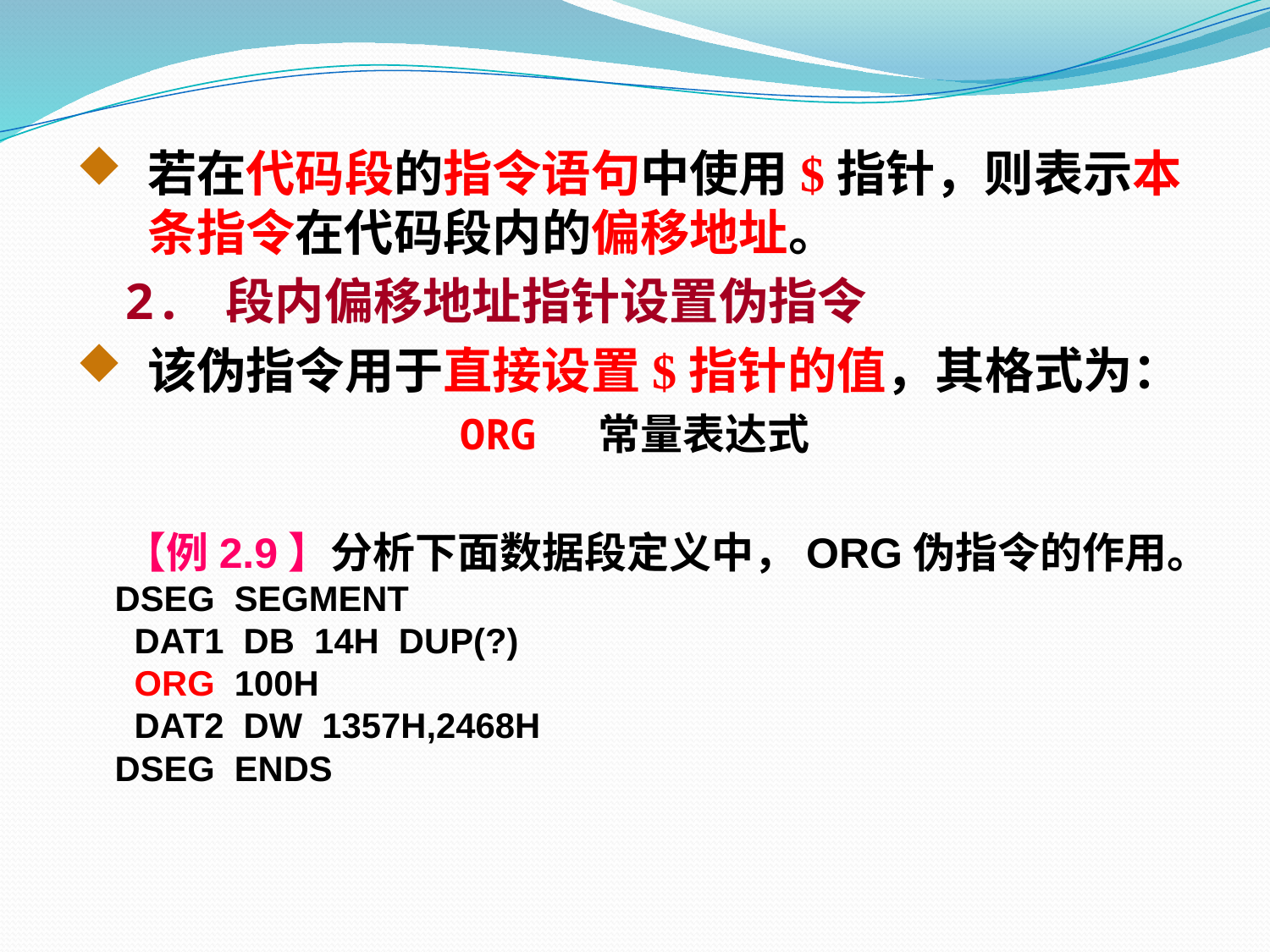

若在代码段的指令语句中使用$指针，则表示本条指令在代码段内的偏移地址。
    2. 段内偏移地址指针设置伪指令
该伪指令用于直接设置$指针的值，其格式为：
ORG  常量表达式

    【例2.9】分析下面数据段定义中，ORG伪指令的作用。
    DSEG  SEGMENT
      DAT1  DB  14H  DUP(?)
      ORG  100H
      DAT2  DW  1357H,2468H
    DSEG  ENDS